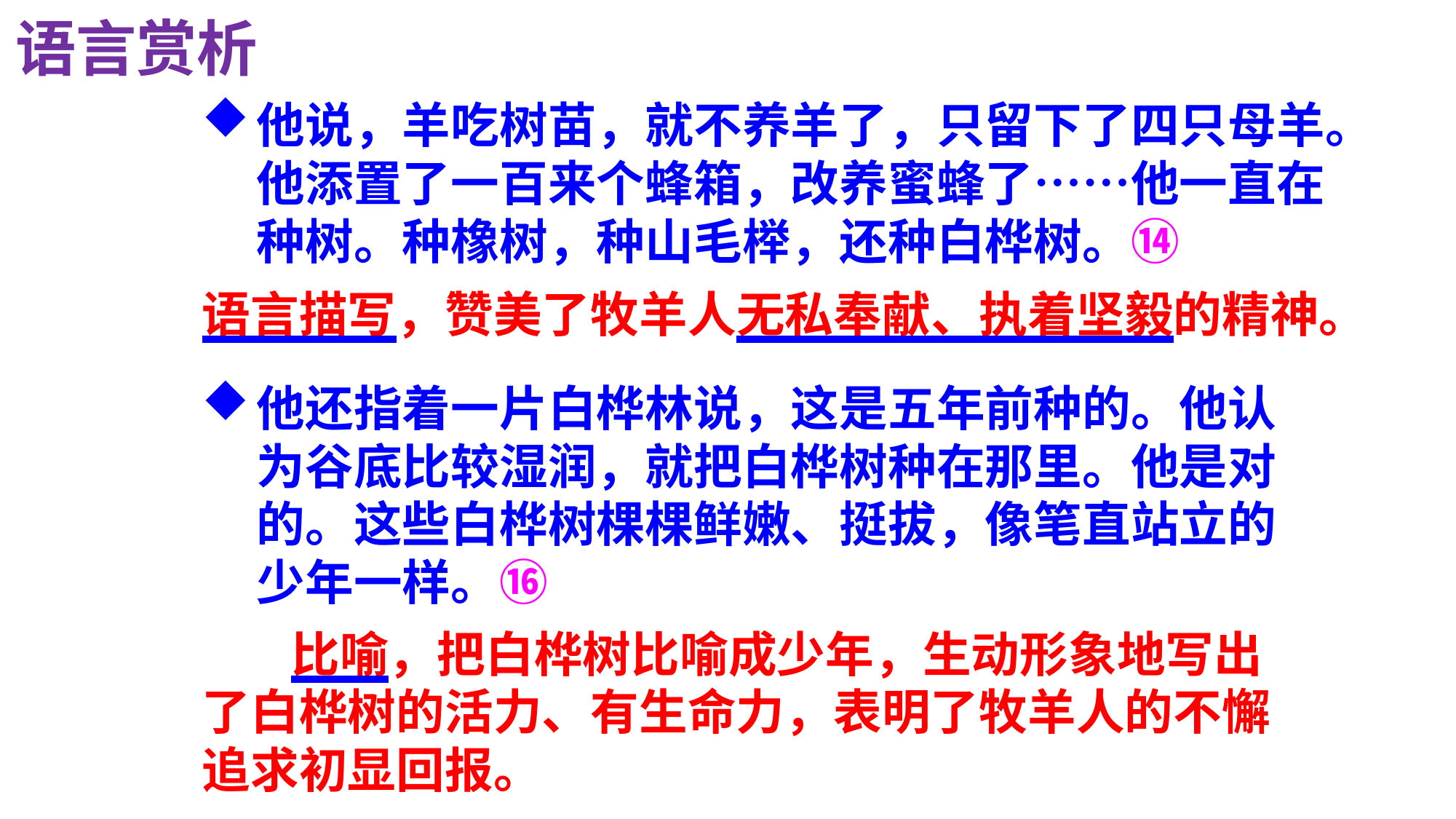

语言赏析
他说，羊吃树苗，就不养羊了，只留下了四只母羊。他添置了一百来个蜂箱，改养蜜蜂了……他一直在种树。种橡树，种山毛榉，还种白桦树。⑭
语言描写，赞美了牧羊人无私奉献、执着坚毅的精神。
他还指着一片白桦林说，这是五年前种的。他认为谷底比较湿润，就把白桦树种在那里。他是对的。这些白桦树棵棵鲜嫩、挺拔，像笔直站立的少年一样。⑯
       比喻，把白桦树比喻成少年，生动形象地写出了白桦树的活力、有生命力，表明了牧羊人的不懈追求初显回报。